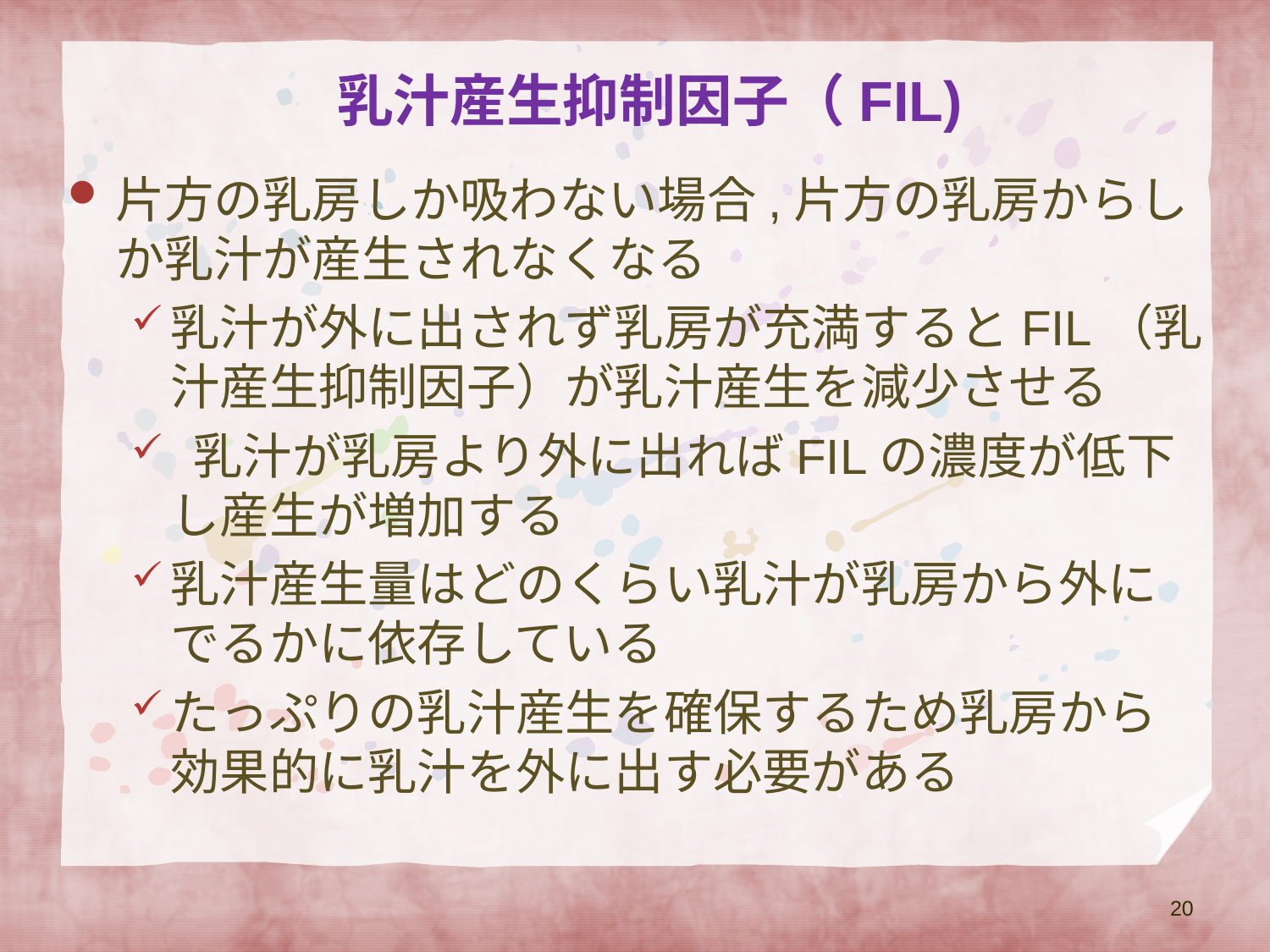

# 乳汁産生抑制因子（FIL)
片方の乳房しか吸わない場合,片方の乳房からしか乳汁が産生されなくなる
乳汁が外に出されず乳房が充満するとFIL（乳汁産生抑制因子）が乳汁産生を減少させる
 乳汁が乳房より外に出ればFILの濃度が低下し産生が増加する
乳汁産生量はどのくらい乳汁が乳房から外にでるかに依存している
たっぷりの乳汁産生を確保するため乳房から効果的に乳汁を外に出す必要がある

20